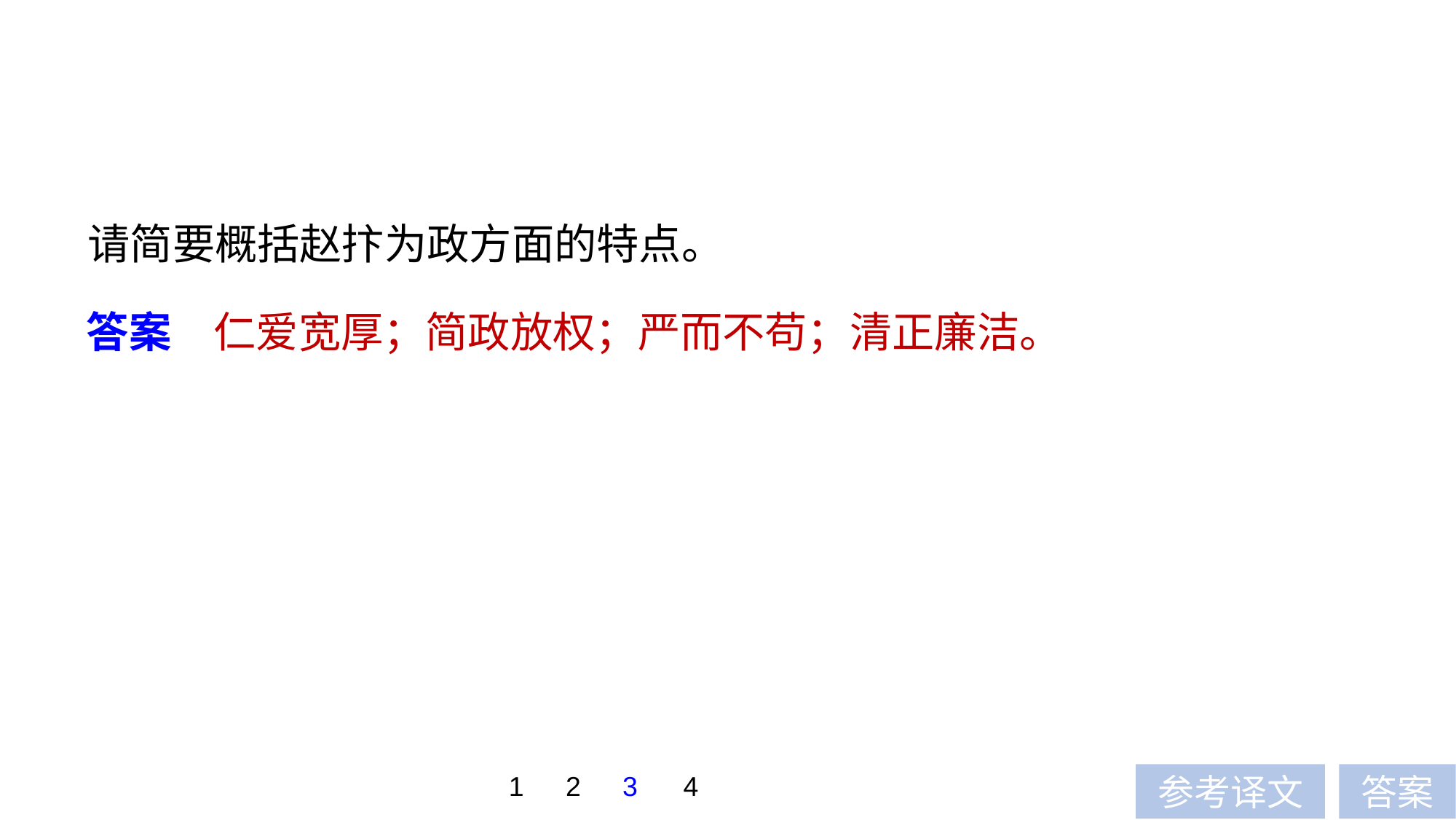

请简要概括赵抃为政方面的特点。
答案　仁爱宽厚；简政放权；严而不苟；清正廉洁。
1
2
3
4
参考译文
答案